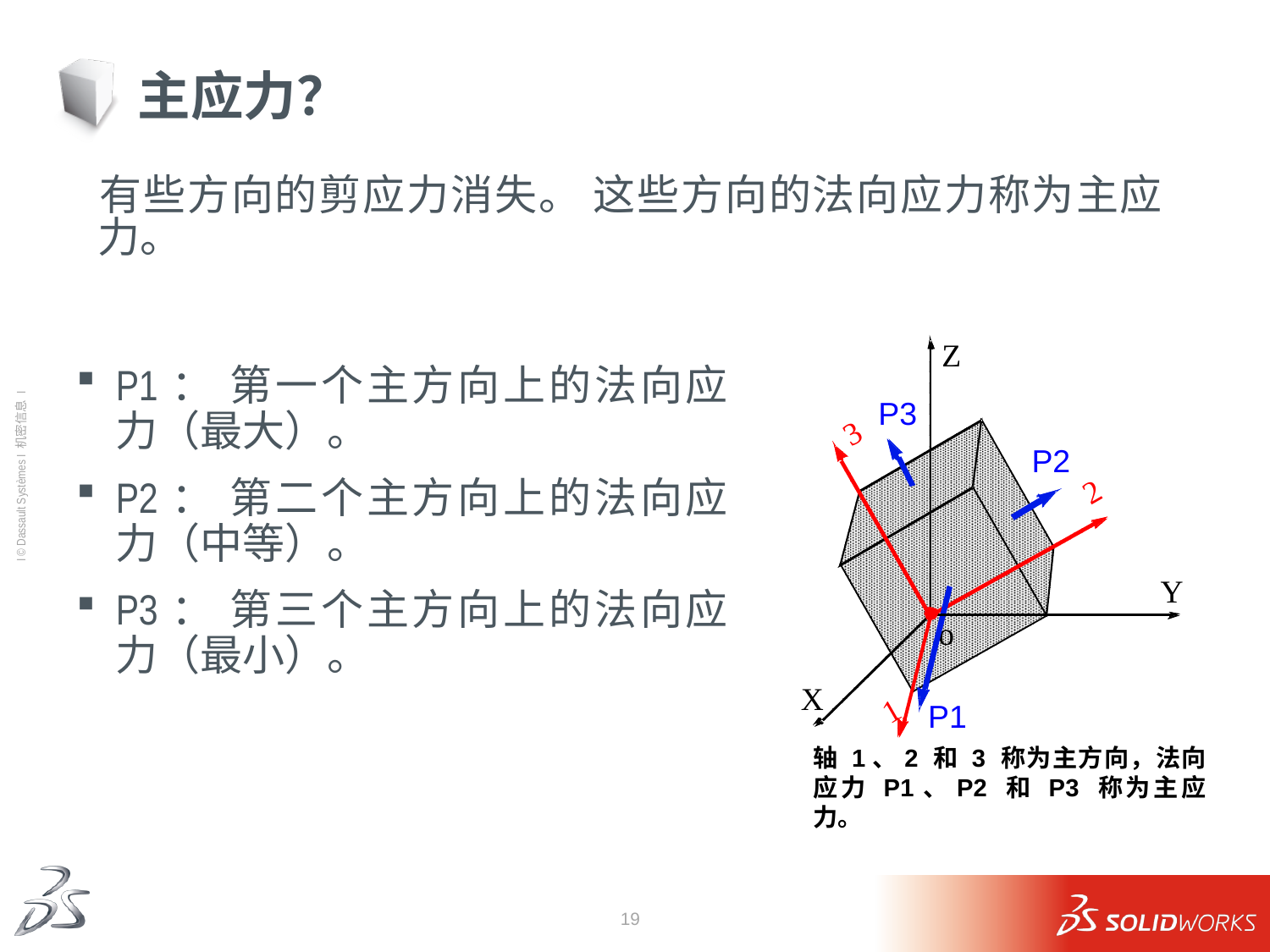

# 主应力？
	有些方向的剪应力消失。 这些方向的法向应力称为主应力。

P1： 第一个主方向上的法向应力（最大）。
P2： 第二个主方向上的法向应力（中等）。
P3： 第三个主方向上的法向应力（最小）。

Z

P3
3

P2

2

Y

o

X

1
P1

轴 1、2 和 3 称为主方向，法向应力 P1、P2 和 P3 称为主应力。